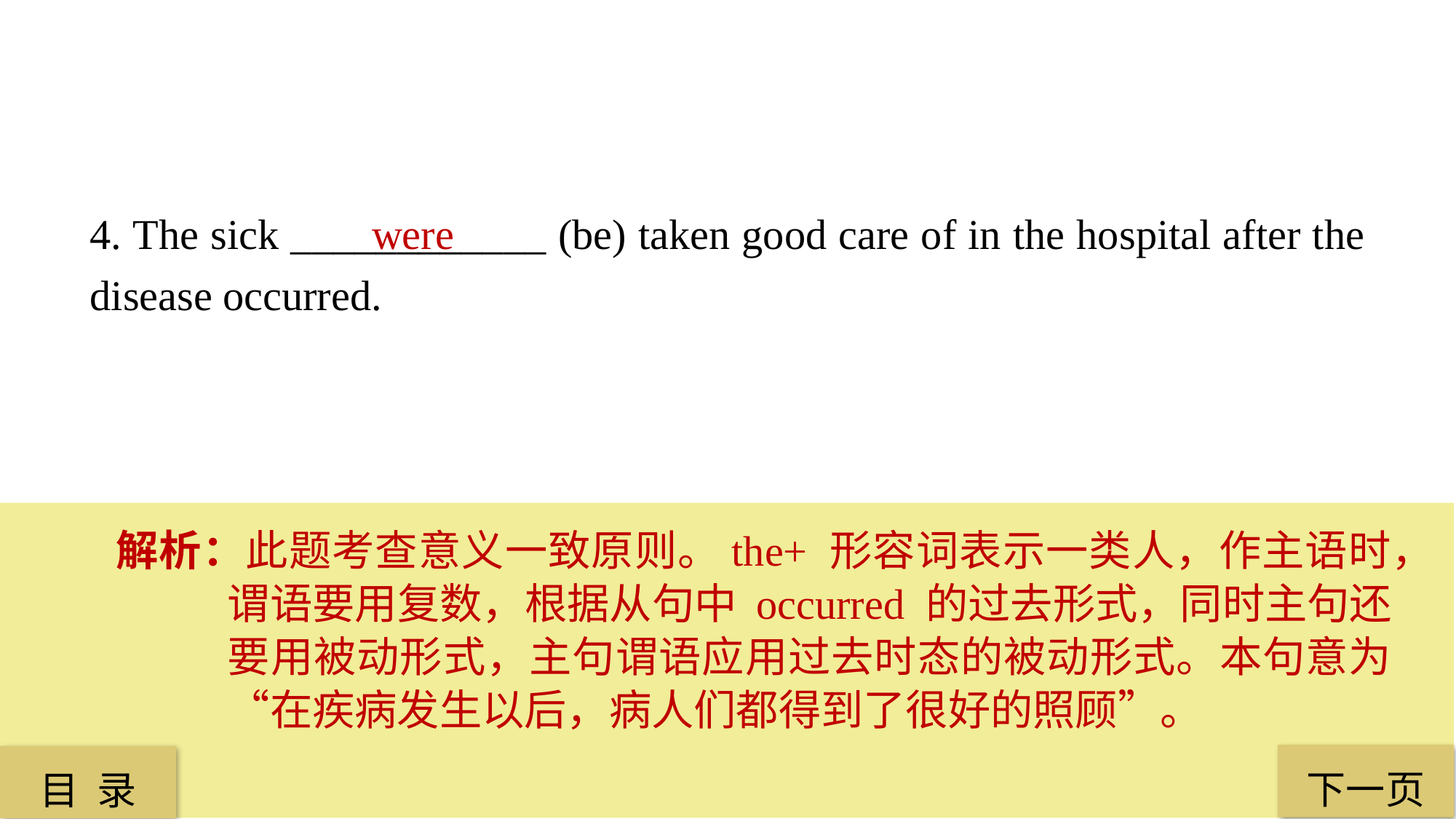

4. The sick ____________ (be) taken good care of in the hospital after the disease occurred.
 were
解析：此题考查意义一致原则。the+ 形容词表示一类人，作主语时，谓语要用复数，根据从句中 occurred 的过去形式，同时主句还要用被动形式，主句谓语应用过去时态的被动形式。本句意为“在疾病发生以后，病人们都得到了很好的照顾”。